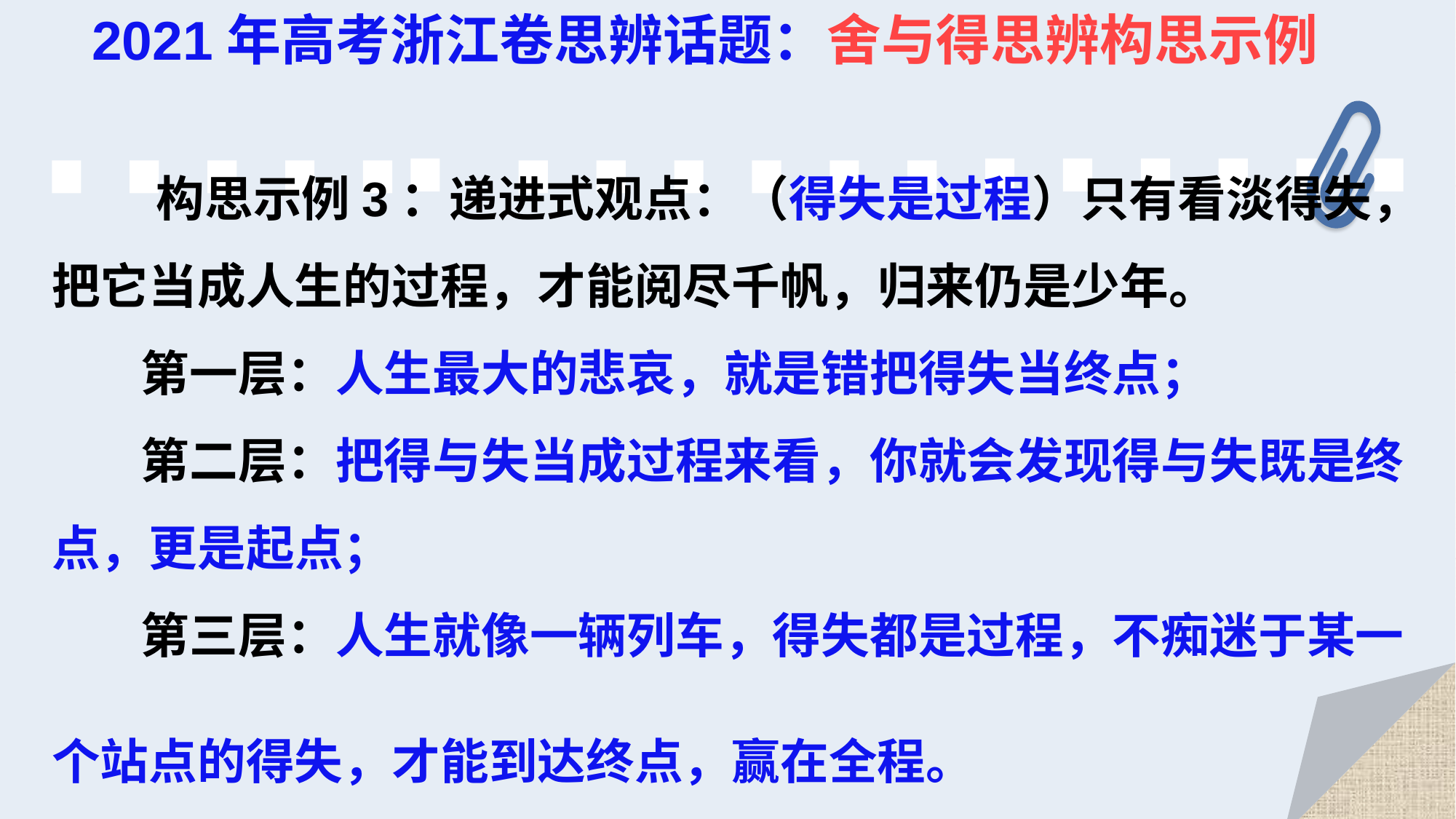

2021年高考浙江卷思辨话题：舍与得思辨构思示例

         构思示例3：递进式观点：（得失是过程）只有看淡得失，把它当成人生的过程，才能阅尽千帆，归来仍是少年。
       第一层：人生最大的悲哀，就是错把得失当终点；
       第二层：把得与失当成过程来看，你就会发现得与失既是终点，更是起点；
       第三层：人生就像一辆列车，得失都是过程，不痴迷于某一个站点的得失，才能到达终点，赢在全程。
100